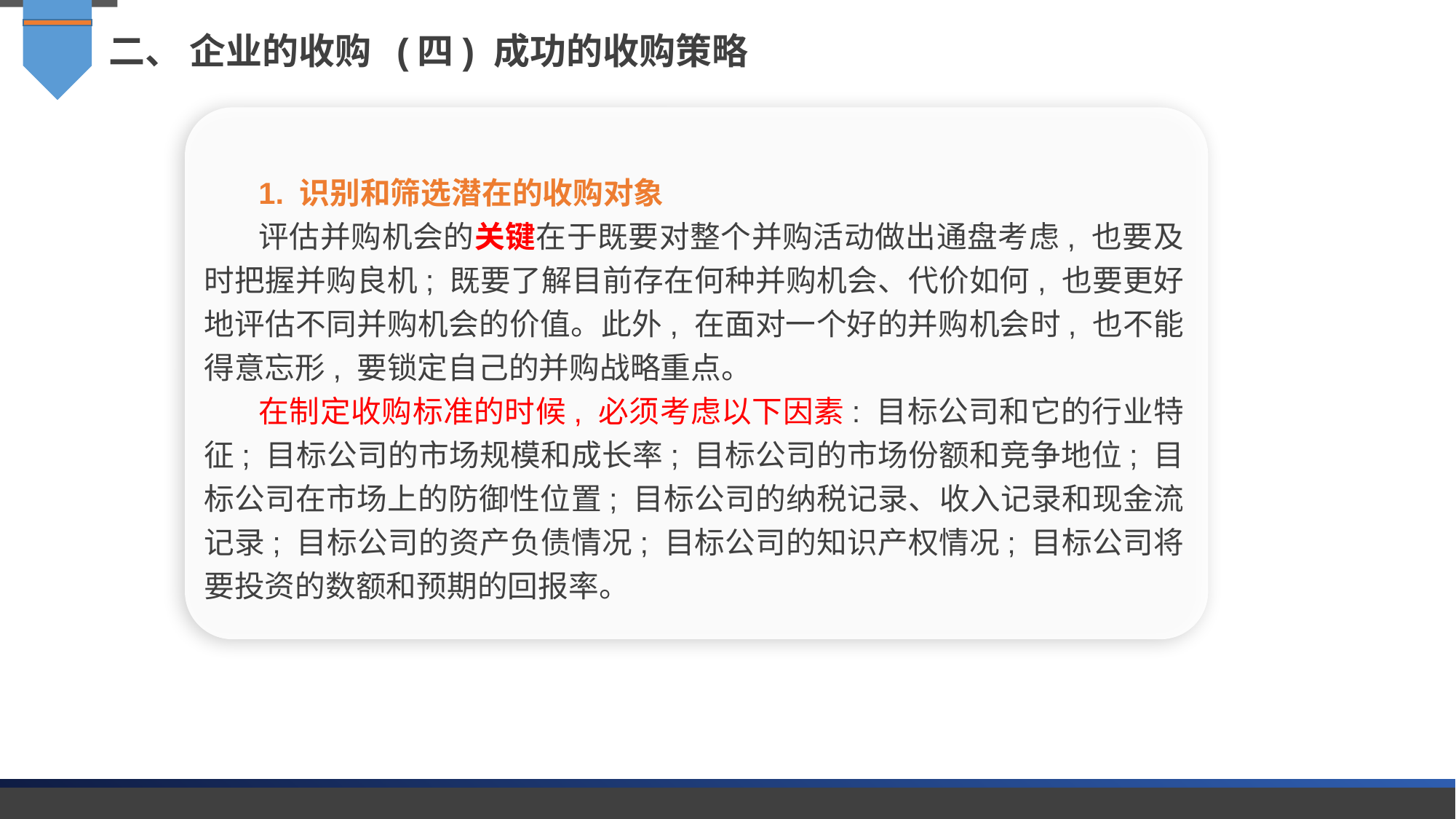

二、 企业的收购  (四) 成功的收购策略

1. 识别和筛选潜在的收购对象
评估并购机会的关键在于既要对整个并购活动做出通盘考虑, 也要及时把握并购良机; 既要了解目前存在何种并购机会、代价如何, 也要更好地评估不同并购机会的价值。此外, 在面对一个好的并购机会时, 也不能得意忘形, 要锁定自己的并购战略重点。
在制定收购标准的时候, 必须考虑以下因素: 目标公司和它的行业特征; 目标公司的市场规模和成长率; 目标公司的市场份额和竞争地位; 目标公司在市场上的防御性位置; 目标公司的纳税记录、收入记录和现金流记录; 目标公司的资产负债情况; 目标公司的知识产权情况; 目标公司将要投资的数额和预期的回报率。